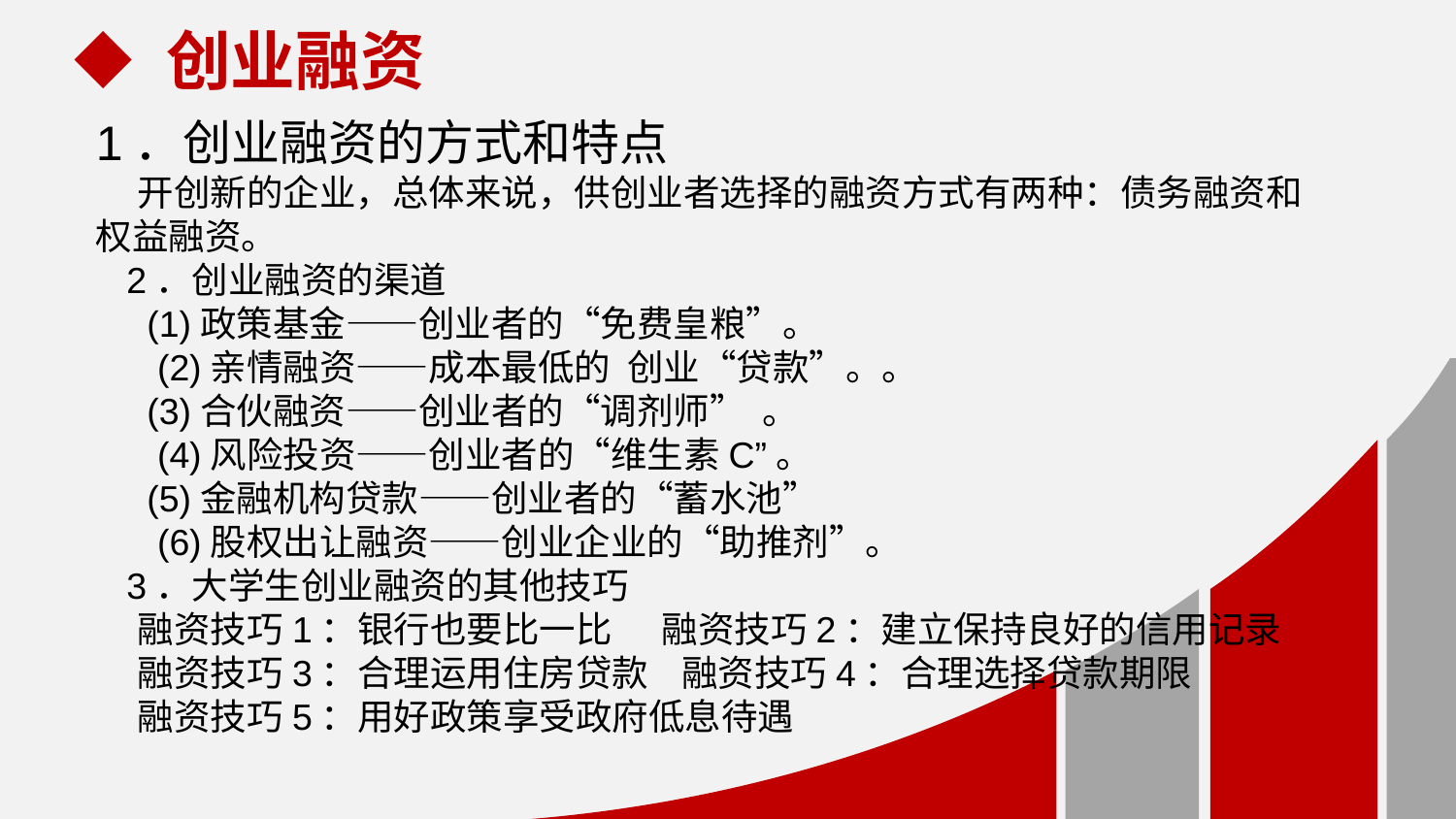

创业融资
1．创业融资的方式和特点
    开创新的企业，总体来说，供创业者选择的融资方式有两种：债务融资和权益融资。
   2．创业融资的渠道
     (1)政策基金——创业者的“免费皇粮”。
      (2)亲情融资——成本最低的  创业“贷款”。。
     (3)合伙融资——创业者的“调剂师”  。
      (4)风险投资——创业者的“维生素C”。
     (5)金融机构贷款——创业者的“蓄水池”
      (6)股权出让融资——创业企业的“助推剂”。
   3．大学生创业融资的其他技巧
    融资技巧1：银行也要比一比      融资技巧2：建立保持良好的信用记录
    融资技巧3：合理运用住房贷款    融资技巧4：合理选择贷款期限
    融资技巧5：用好政策享受政府低息待遇